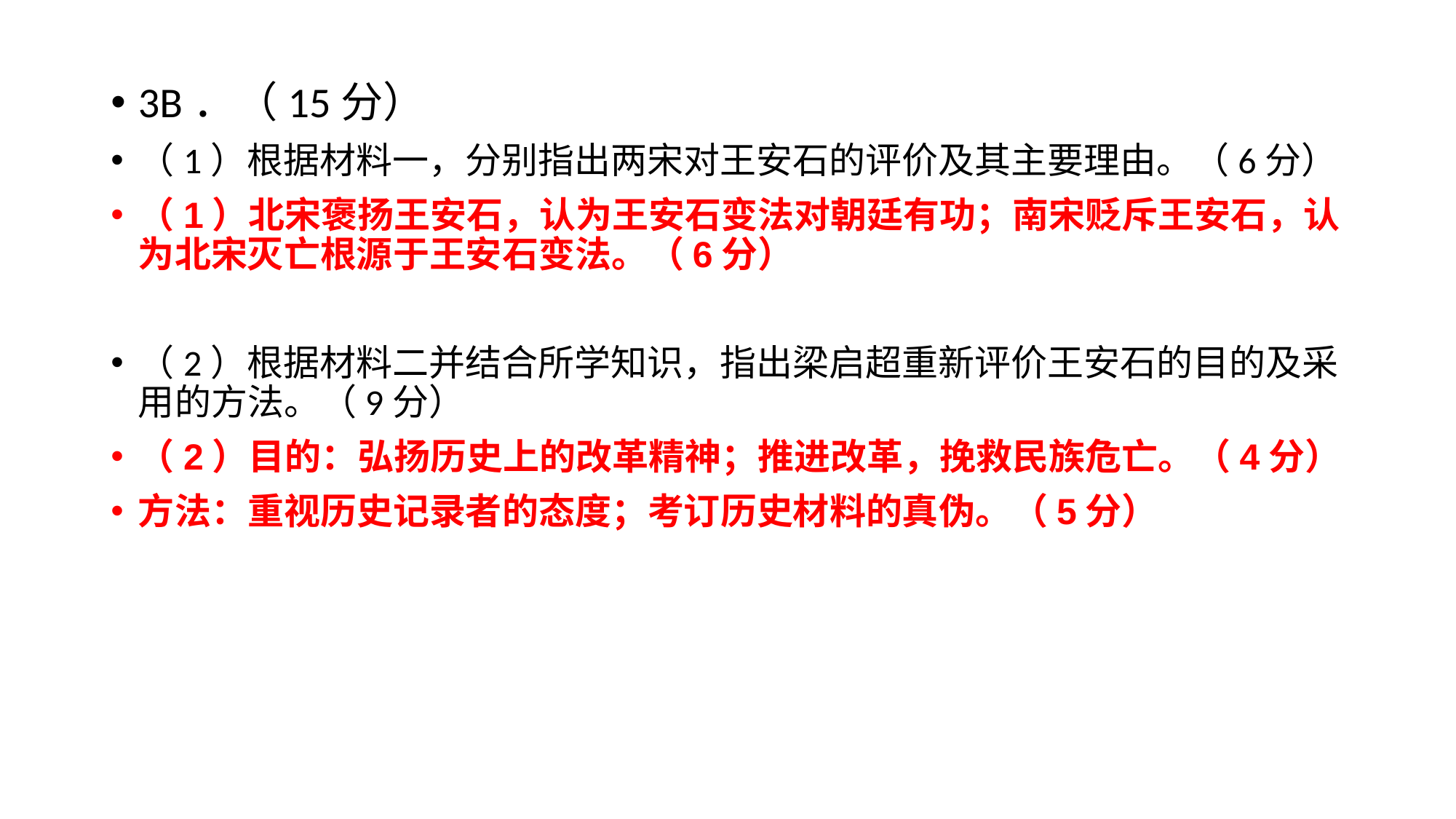

3B．（15分）
（1）根据材料一，分别指出两宋对王安石的评价及其主要理由。（6分）
（1）北宋褒扬王安石，认为王安石变法对朝廷有功；南宋贬斥王安石，认为北宋灭亡根源于王安石变法。（6分）

（2）根据材料二并结合所学知识，指出梁启超重新评价王安石的目的及采用的方法。（9分）
（2）目的：弘扬历史上的改革精神；推进改革，挽救民族危亡。（4分）
方法：重视历史记录者的态度；考订历史材料的真伪。（5分）